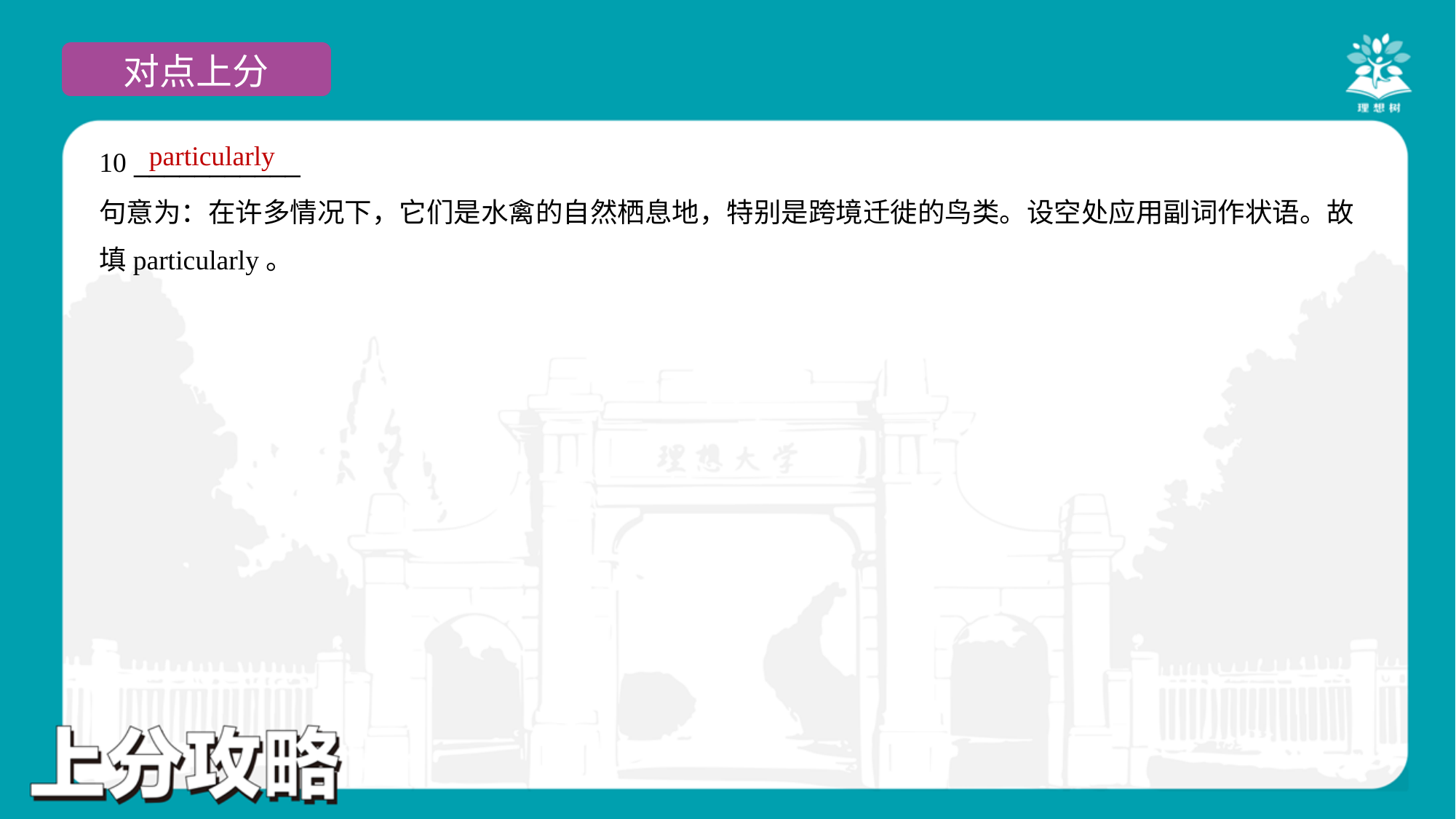

particularly
10 ___________
句意为：在许多情况下，它们是水禽的自然栖息地，特别是跨境迁徙的鸟类。设空处应用副词作状语。故
填particularly。